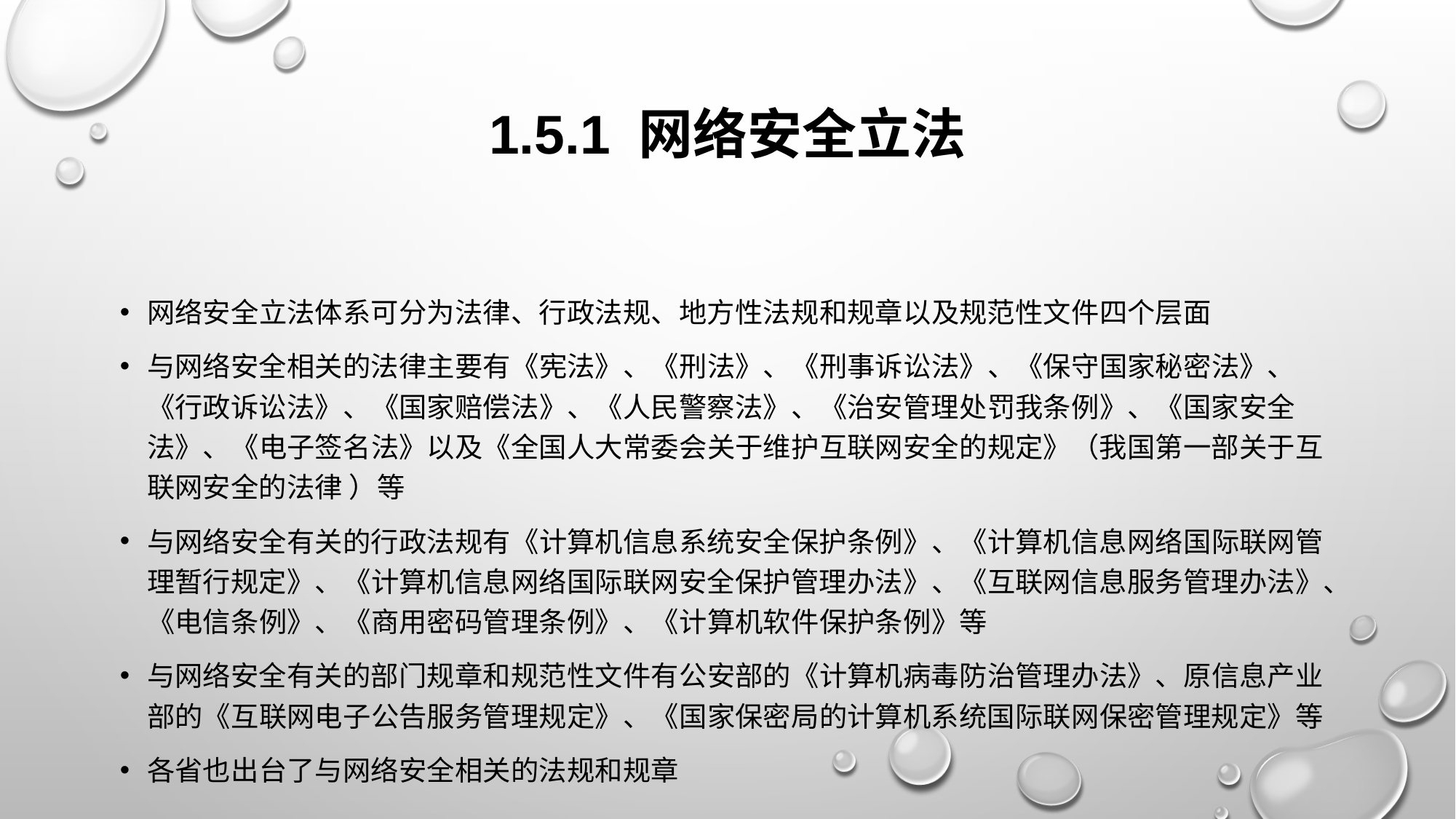

# 1.5.1 网络安全立法
网络安全立法体系可分为法律、行政法规、地方性法规和规章以及规范性文件四个层面
与网络安全相关的法律主要有《宪法》、《刑法》、《刑事诉讼法》、《保守国家秘密法》、《行政诉讼法》、《国家赔偿法》、《人民警察法》、《治安管理处罚我条例》、《国家安全法》、《电子签名法》以及《全国人大常委会关于维护互联网安全的规定》（我国第一部关于互联网安全的法律 ）等
与网络安全有关的行政法规有《计算机信息系统安全保护条例》、《计算机信息网络国际联网管理暂行规定》、《计算机信息网络国际联网安全保护管理办法》、《互联网信息服务管理办法》、《电信条例》、《商用密码管理条例》、《计算机软件保护条例》等
与网络安全有关的部门规章和规范性文件有公安部的《计算机病毒防治管理办法》、原信息产业部的《互联网电子公告服务管理规定》、《国家保密局的计算机系统国际联网保密管理规定》等
各省也出台了与网络安全相关的法规和规章